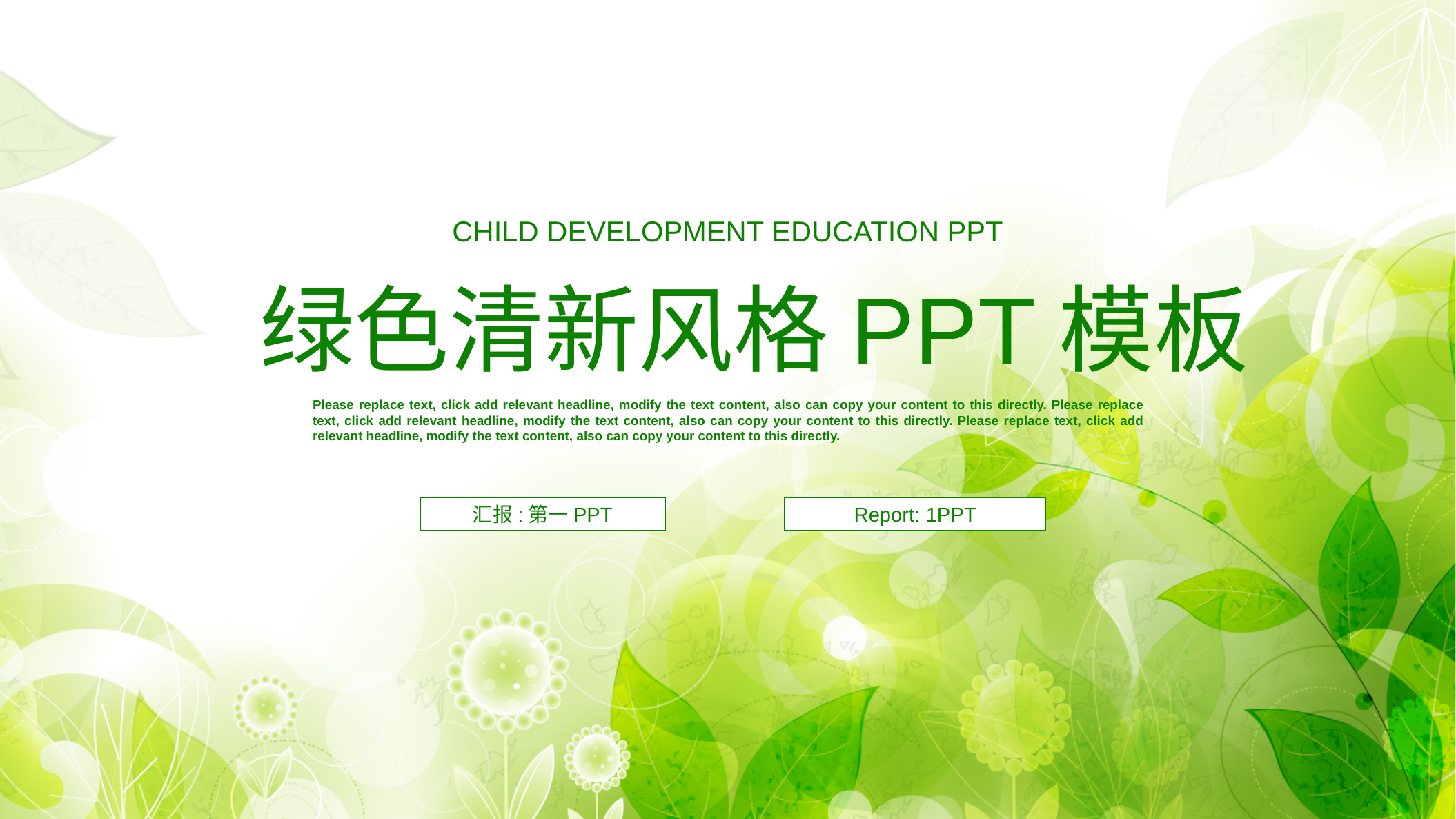

CHILD DEVELOPMENT EDUCATION PPT
绿色清新风格PPT模板
Please replace text, click add relevant headline, modify the text content, also can copy your content to this directly. Please replace text, click add relevant headline, modify the text content, also can copy your content to this directly. Please replace text, click add relevant headline, modify the text content, also can copy your content to this directly.
汇报:第一PPT
Report: 1PPT